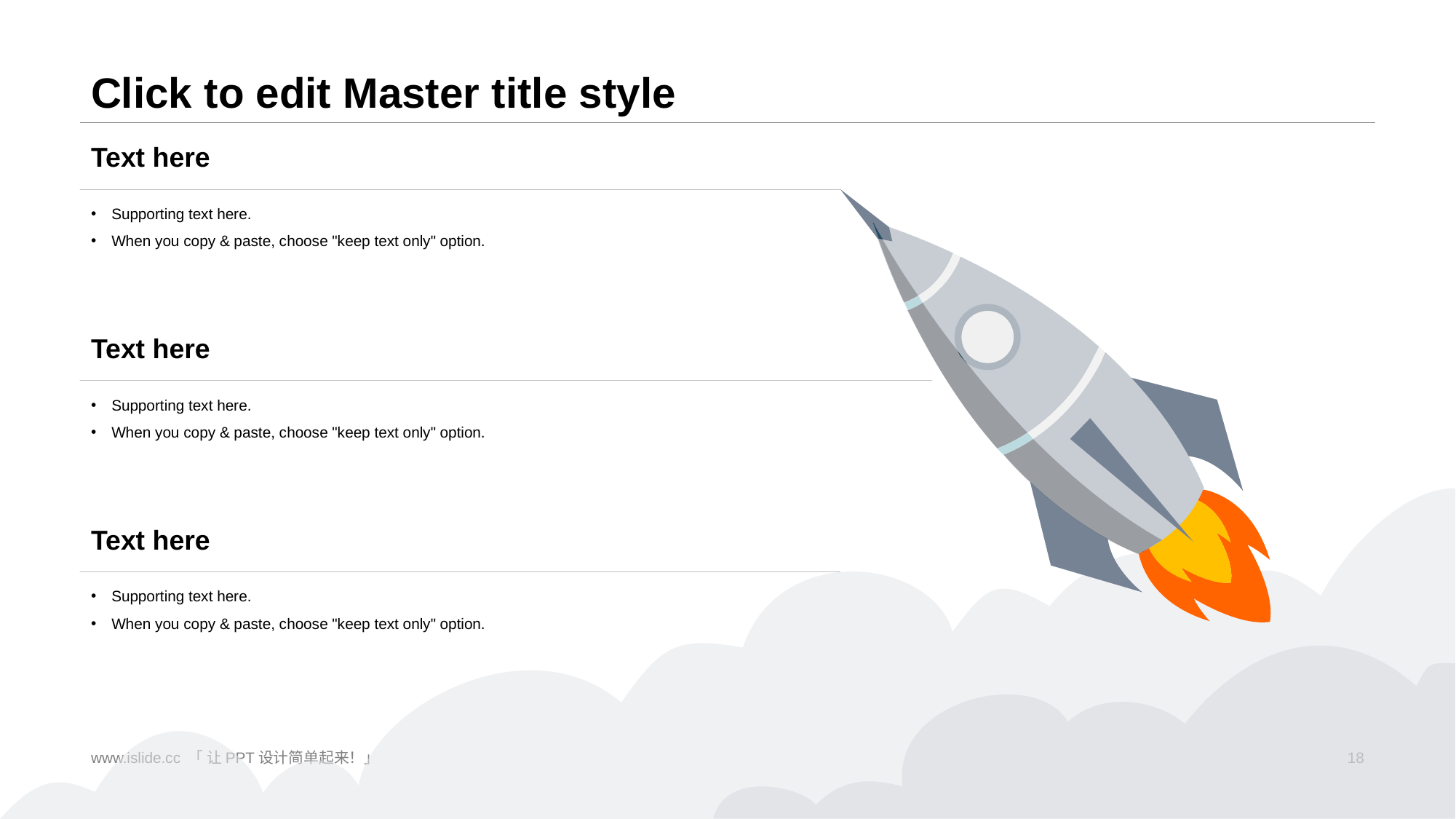

# Click to edit Master title style
Text here
Supporting text here.
When you copy & paste, choose "keep text only" option.

Text here
Supporting text here.
When you copy & paste, choose "keep text only" option.

Text here
Supporting text here.
When you copy & paste, choose "keep text only" option.

www.islide.cc 「 让PPT设计简单起来！」
18